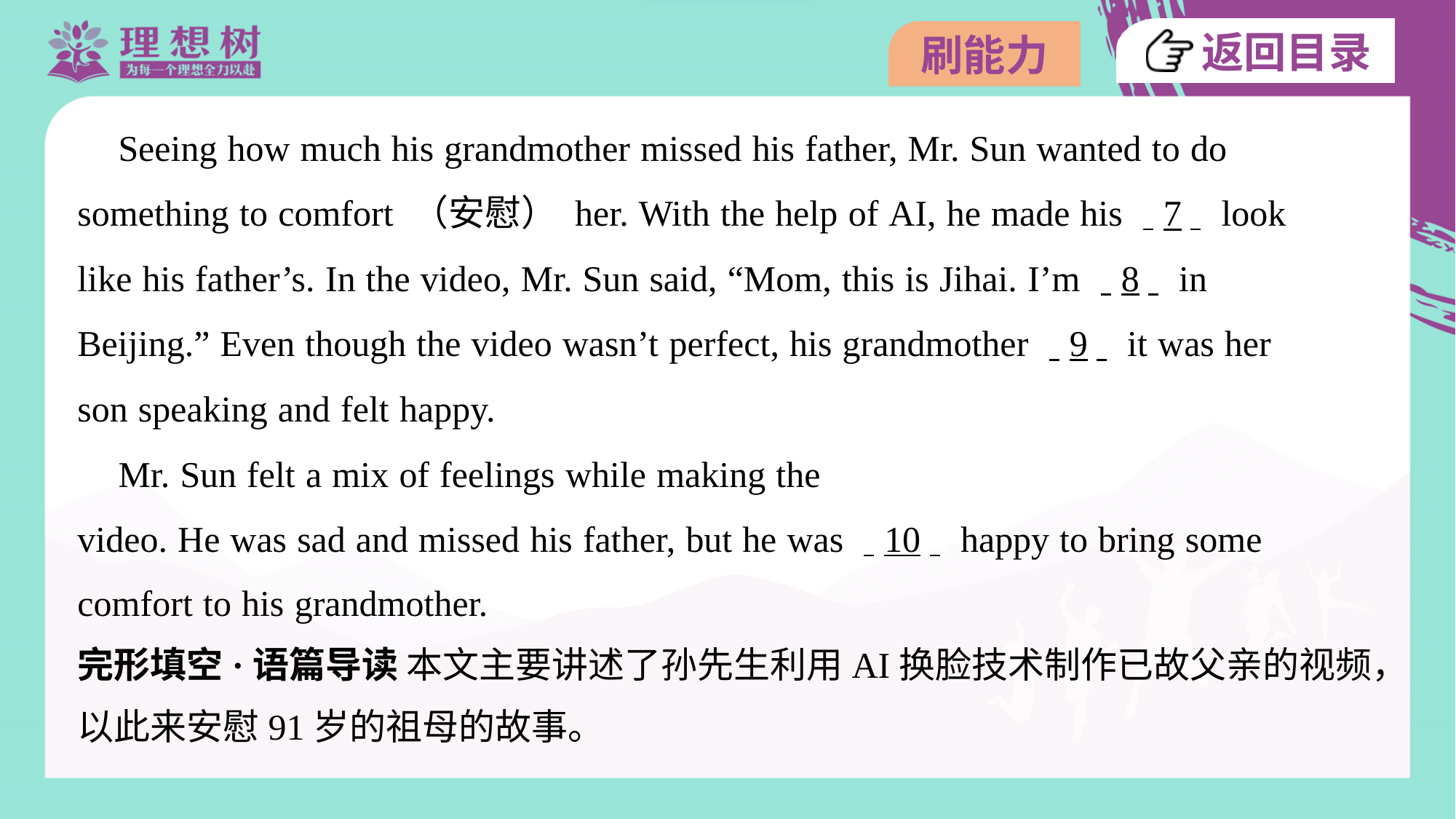

Seeing how much his grandmother missed his father, Mr. Sun wanted to do
something to comfort （安慰） her. With the help of AI, he made his . .7. . look
like his father’s. In the video, Mr. Sun said, “Mom, this is Jihai. I’m . .8. . in
Beijing.” Even though the video wasn’t perfect, his grandmother . .9. . it was her
son speaking and felt happy.
    Mr. Sun felt a mix of feelings while making the
video. He was sad and missed his father, but he was . .10. . happy to bring some
comfort to his grandmother.#5
完形填空·语篇导读 本文主要讲述了孙先生利用AI换脸技术制作已故父亲的视频，
以此来安慰91岁的祖母的故事。